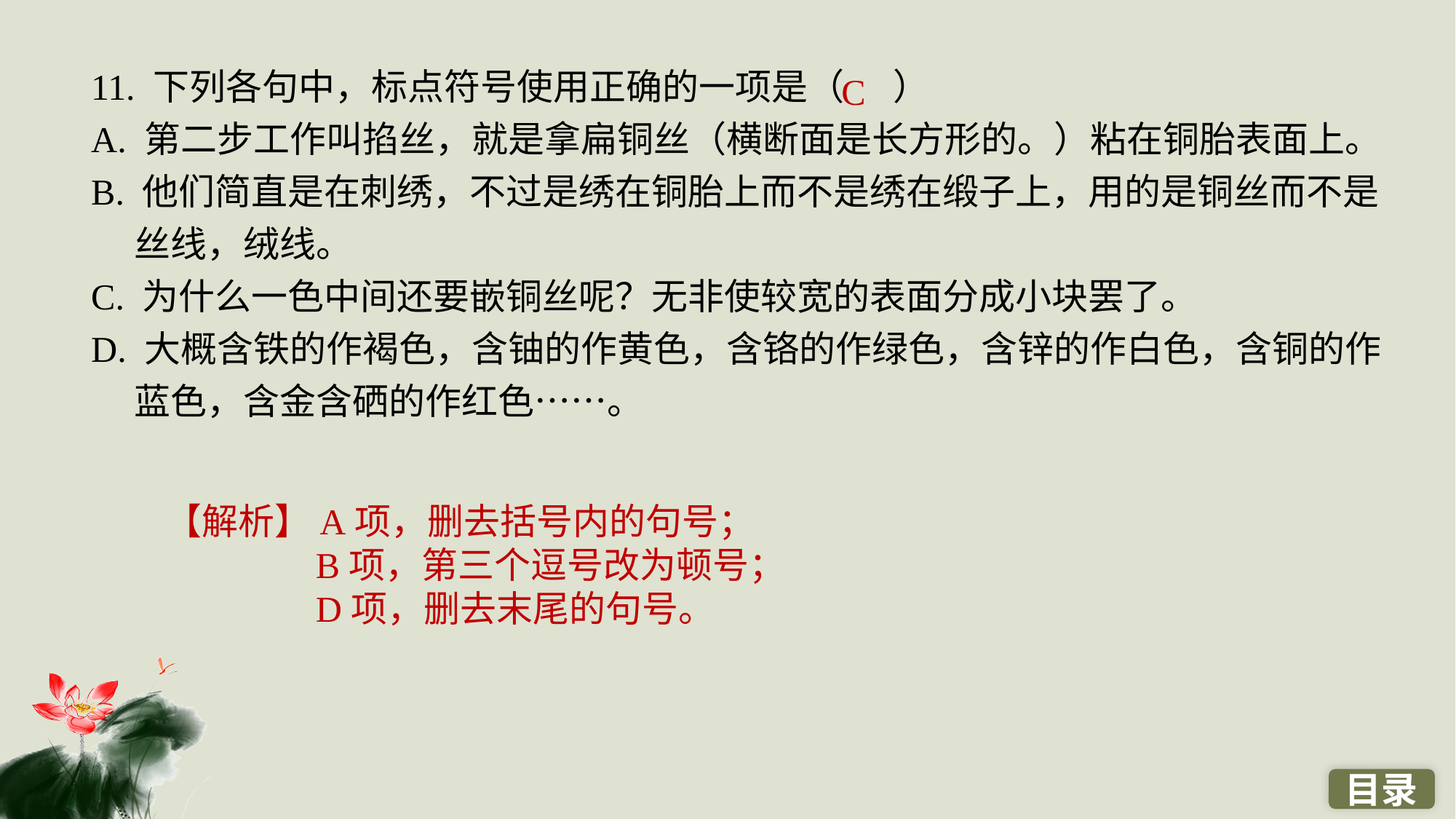

11. 下列各句中，标点符号使用正确的一项是（      ）
A. 第二步工作叫掐丝，就是拿扁铜丝（横断面是长方形的。）粘在铜胎表面上。
B. 他们简直是在刺绣，不过是绣在铜胎上而不是绣在缎子上，用的是铜丝而不是丝线，绒线。
C. 为什么一色中间还要嵌铜丝呢？无非使较宽的表面分成小块罢了。
D. 大概含铁的作褐色，含铀的作黄色，含铬的作绿色，含锌的作白色，含铜的作蓝色，含金含硒的作红色……。
C
【解析】A项，删去括号内的句号；
B项，第三个逗号改为顿号；
D项，删去末尾的句号。